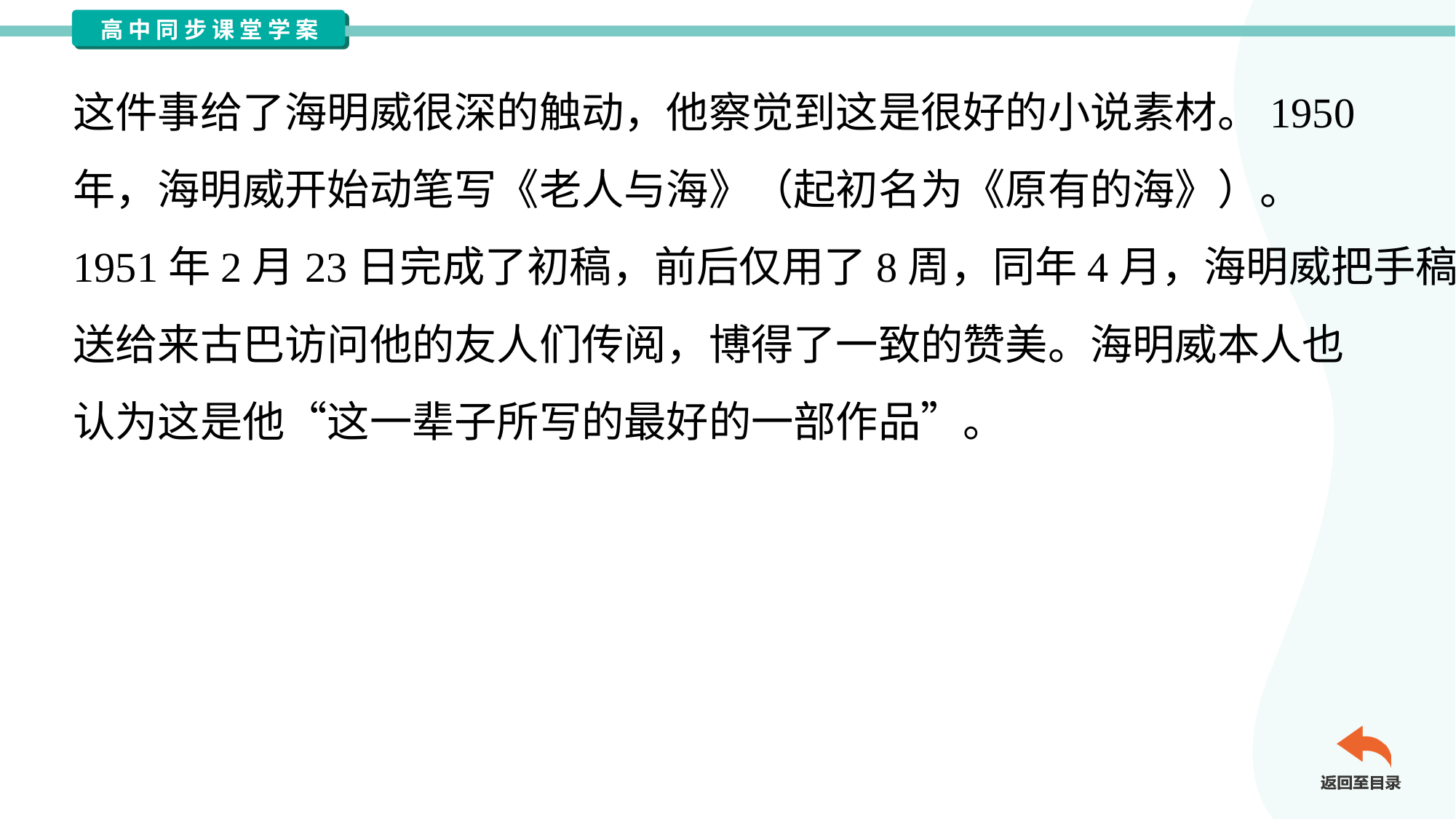

这件事给了海明威很深的触动，他察觉到这是很好的小说素材。1950
年，海明威开始动笔写《老人与海》（起初名为《原有的海》）。
1951年2月23日完成了初稿，前后仅用了8周，同年4月，海明威把手稿
送给来古巴访问他的友人们传阅，博得了一致的赞美。海明威本人也
认为这是他“这一辈子所写的最好的一部作品”。